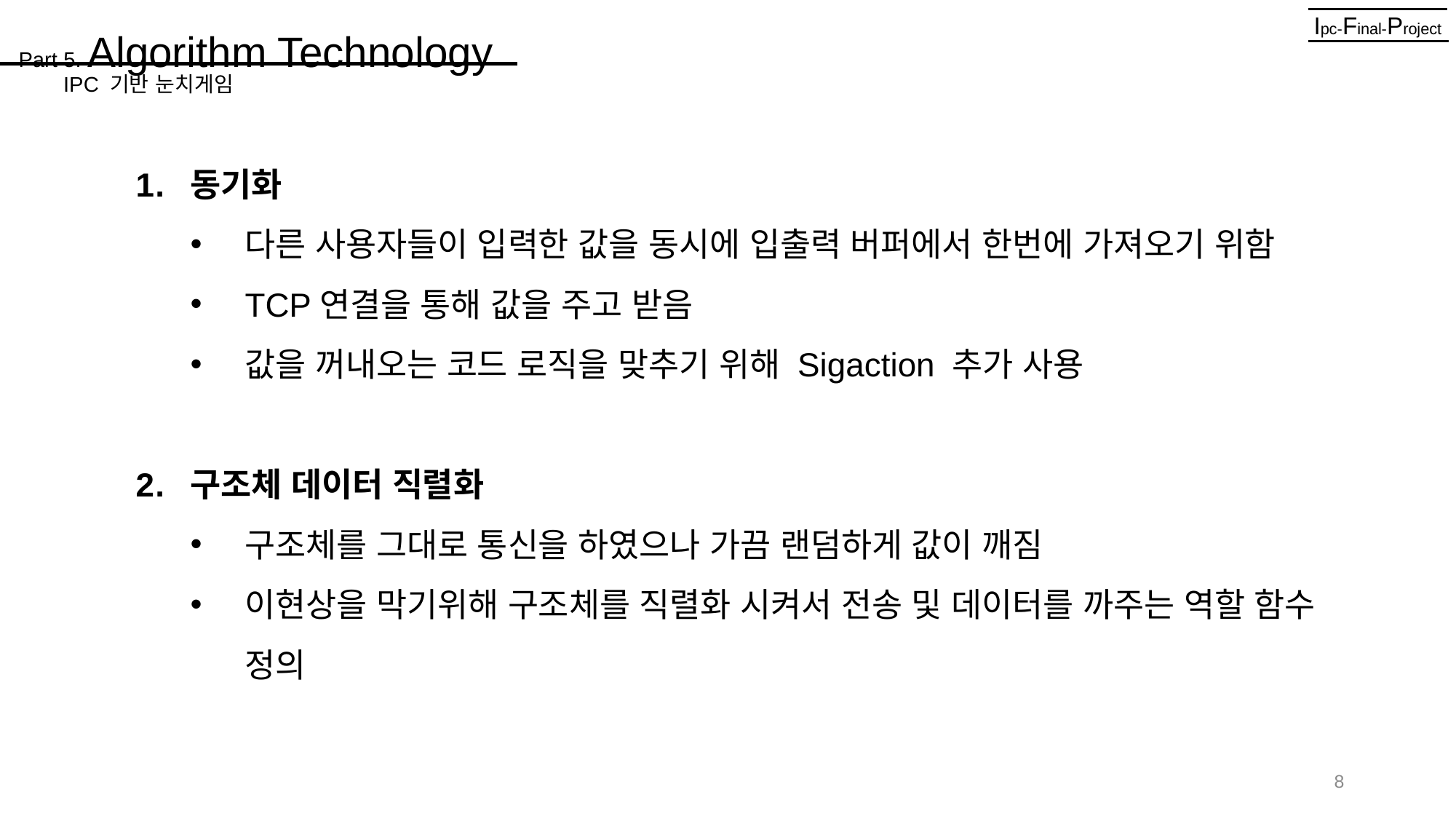

Part 5. Algorithm Technology
Ipc-Final-Project
IPC 기반 눈치게임
동기화
다른 사용자들이 입력한 값을 동시에 입출력 버퍼에서 한번에 가져오기 위함
TCP연결을 통해 값을 주고 받음
값을 꺼내오는 코드 로직을 맞추기 위해 Sigaction 추가 사용

구조체 데이터 직렬화
구조체를 그대로 통신을 하였으나 가끔 랜덤하게 값이 깨짐
이현상을 막기위해 구조체를 직렬화 시켜서 전송 및 데이터를 까주는 역할 함수 정의

8